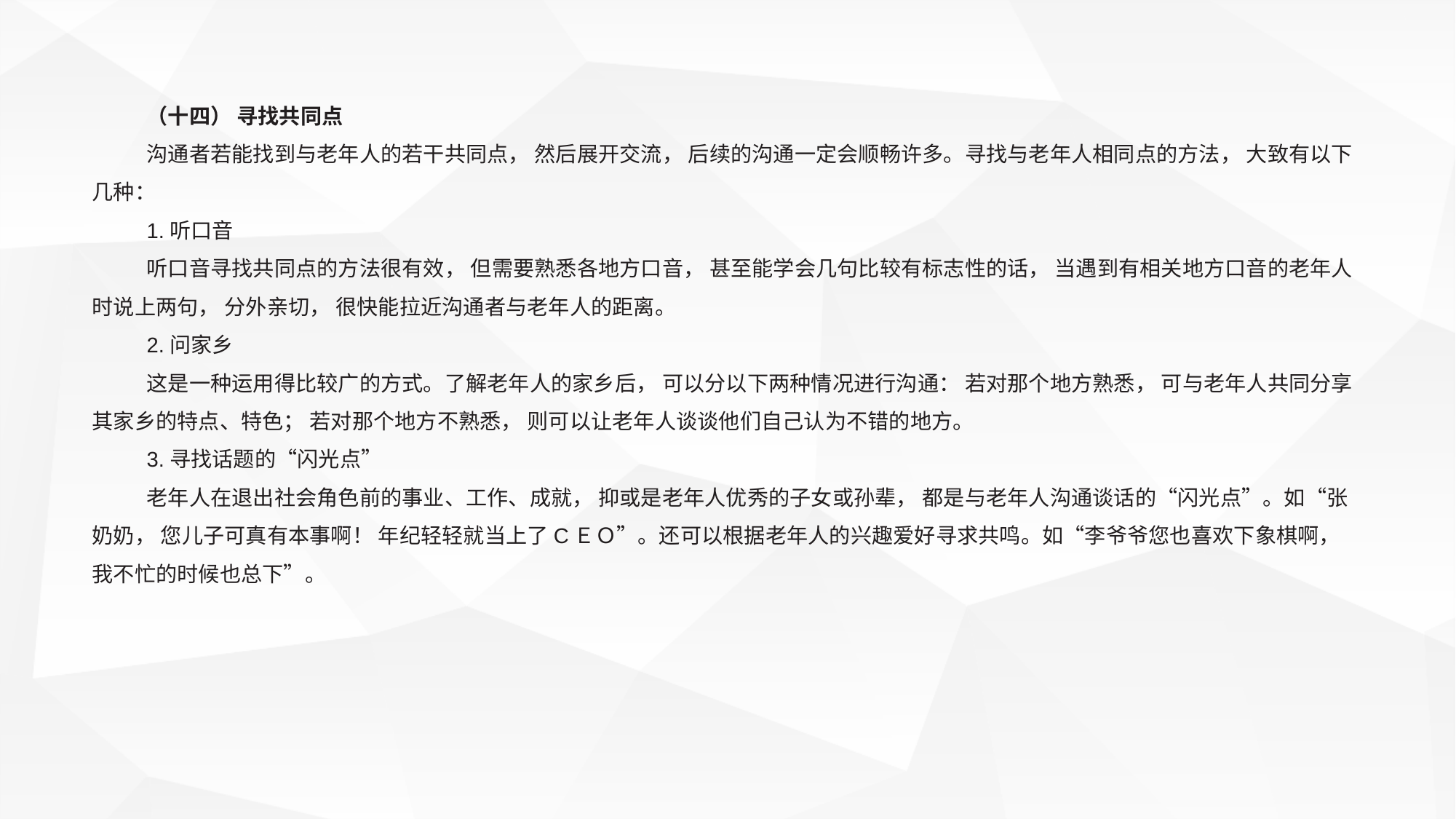

（十四） 寻找共同点
沟通者若能找到与老年人的若干共同点， 然后展开交流， 后续的沟通一定会顺畅许多。寻找与老年人相同点的方法， 大致有以下几种：
1.听口音
听口音寻找共同点的方法很有效， 但需要熟悉各地方口音， 甚至能学会几句比较有标志性的话， 当遇到有相关地方口音的老年人时说上两句， 分外亲切， 很快能拉近沟通者与老年人的距离。
2.问家乡
这是一种运用得比较广的方式。了解老年人的家乡后， 可以分以下两种情况进行沟通： 若对那个地方熟悉， 可与老年人共同分享其家乡的特点、特色； 若对那个地方不熟悉， 则可以让老年人谈谈他们自己认为不错的地方。
3.寻找话题的“闪光点”
老年人在退出社会角色前的事业、工作、成就， 抑或是老年人优秀的子女或孙辈， 都是与老年人沟通谈话的“闪光点”。如“张奶奶， 您儿子可真有本事啊！ 年纪轻轻就当上了CＥＯ”。还可以根据老年人的兴趣爱好寻求共鸣。如“李爷爷您也喜欢下象棋啊， 我不忙的时候也总下”。